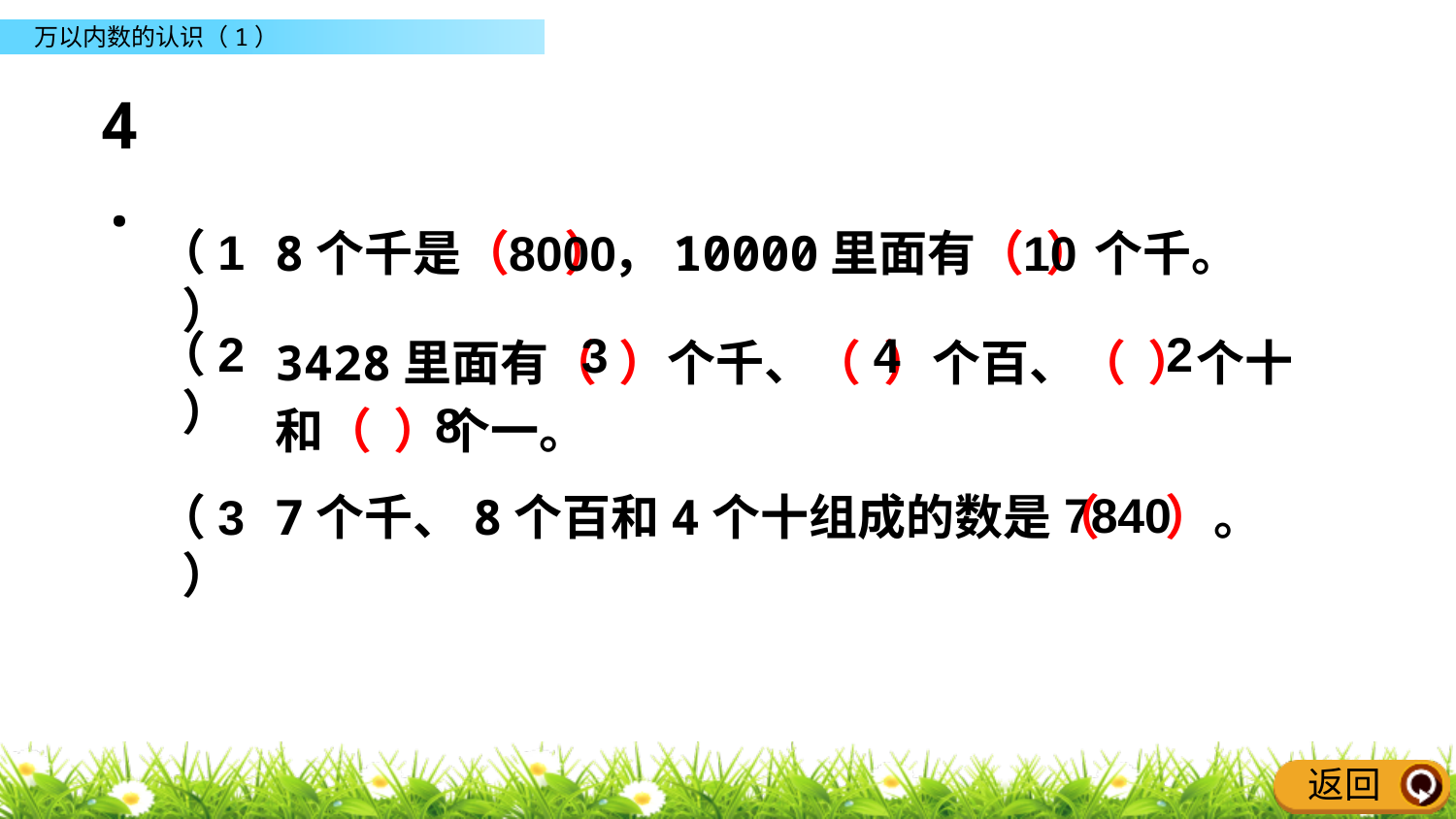

4.
（1）
8000
10
8个千是（     ），10000里面有（  ）个千。
3428里面有（  ）个千、（  ）个百、（  ）个十和（  ）个一。
（2）
2
3
4
8
7840
（3）
7个千、8个百和4个十组成的数是（      ）。